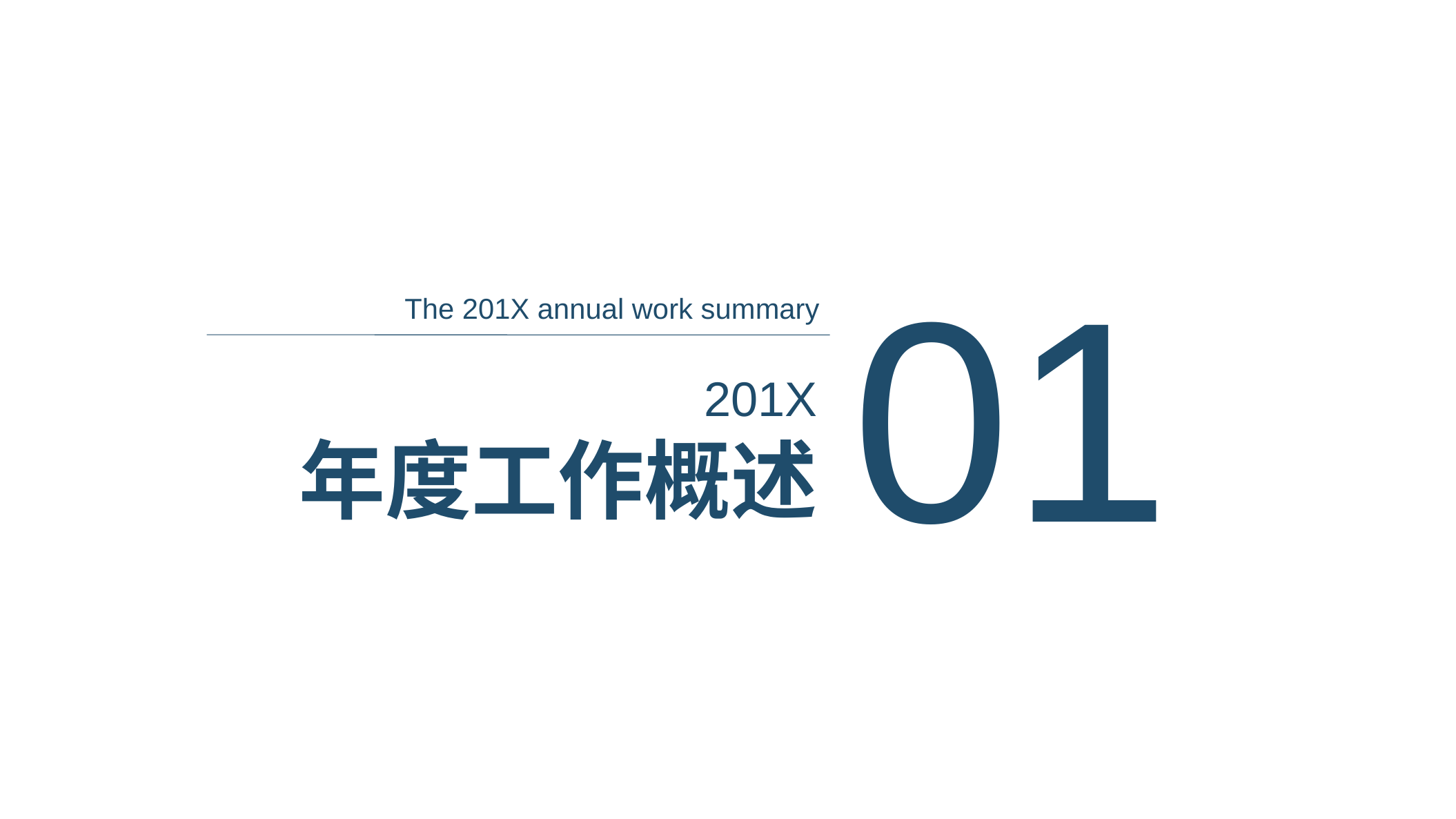

01
The 201X annual work summary

201X
年度工作概述